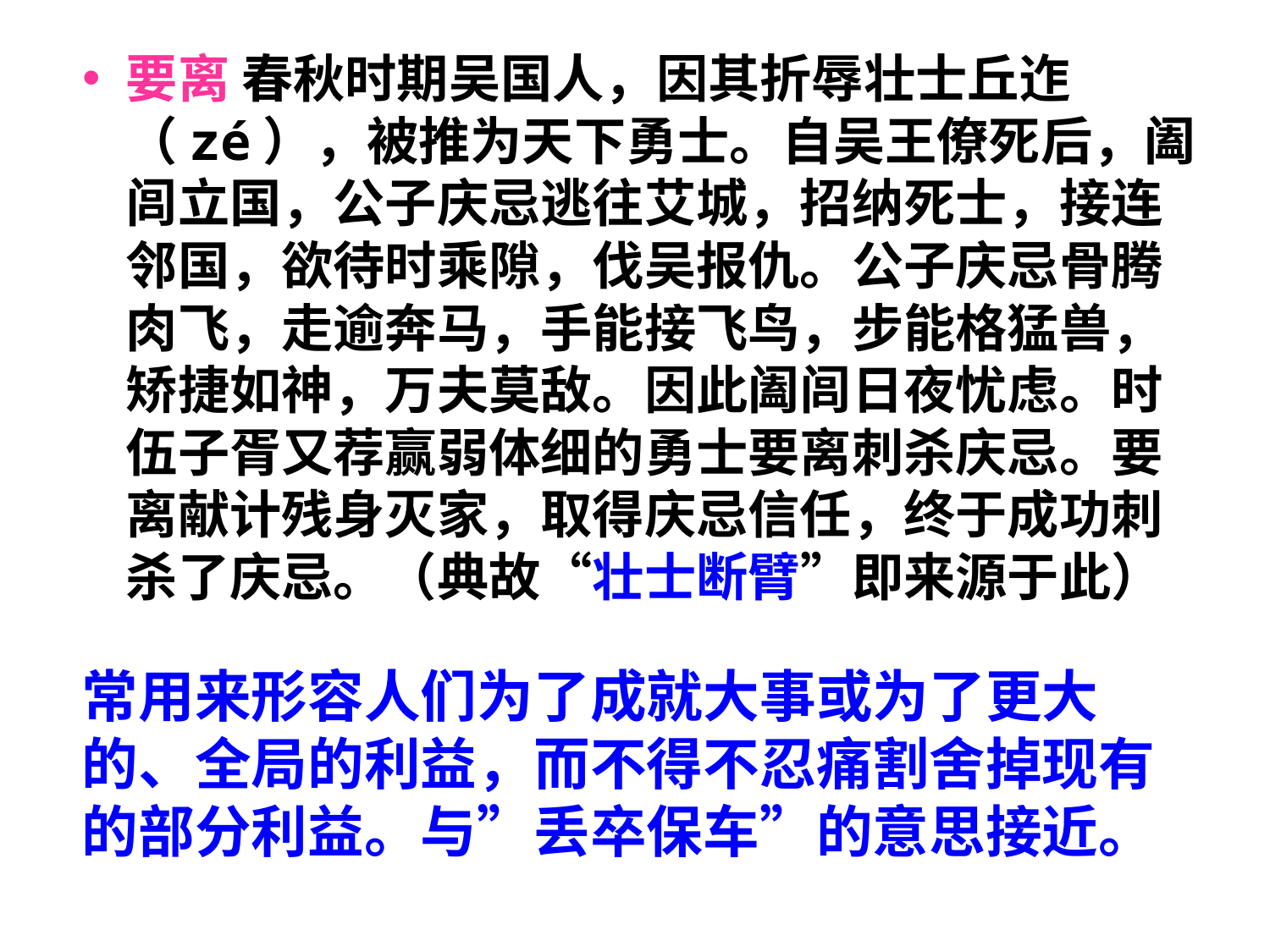

要离 春秋时期吴国人，因其折辱壮士丘迮（zé），被推为天下勇士。自吴王僚死后，阖闾立国，公子庆忌逃往艾城，招纳死士，接连邻国，欲待时乘隙，伐吴报仇。公子庆忌骨腾肉飞，走逾奔马，手能接飞鸟，步能格猛兽，矫捷如神，万夫莫敌。因此阖闾日夜忧虑。时伍子胥又荐赢弱体细的勇士要离刺杀庆忌。要离献计残身灭家，取得庆忌信任，终于成功刺杀了庆忌。（典故“壮士断臂”即来源于此）
常用来形容人们为了成就大事或为了更大的、全局的利益，而不得不忍痛割舍掉现有的部分利益。与”丢卒保车”的意思接近。